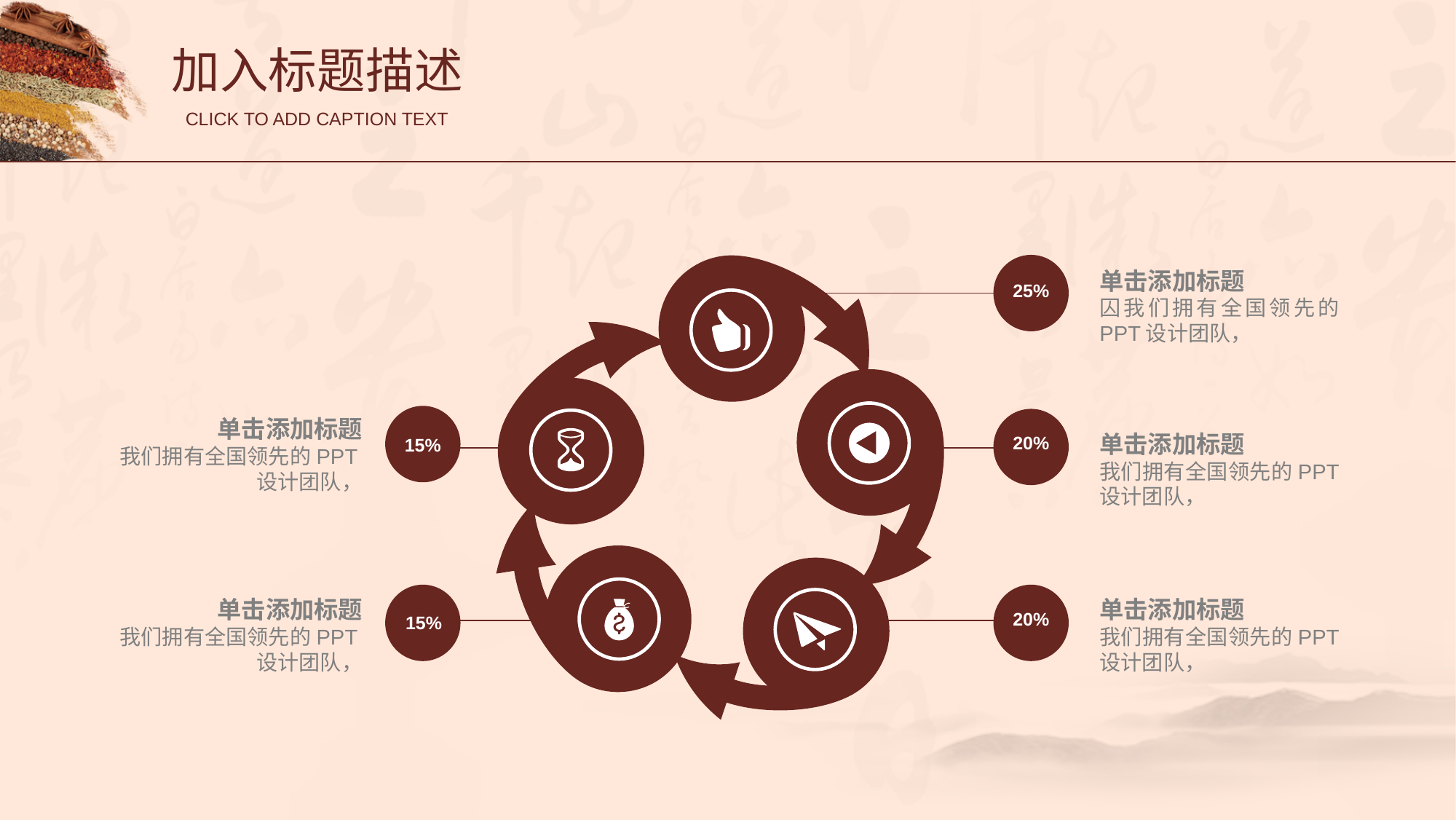

加入标题描述
CLICK TO ADD CAPTION TEXT
单击添加标题
囚我们拥有全国领先的PPT设计团队，

25%
单击添加标题
我们拥有全国领先的PPT设计团队，
单击添加标题
我们拥有全国领先的PPT设计团队，

20%
15%
单击添加标题
我们拥有全国领先的PPT设计团队，
单击添加标题
我们拥有全国领先的PPT设计团队，

20%
15%